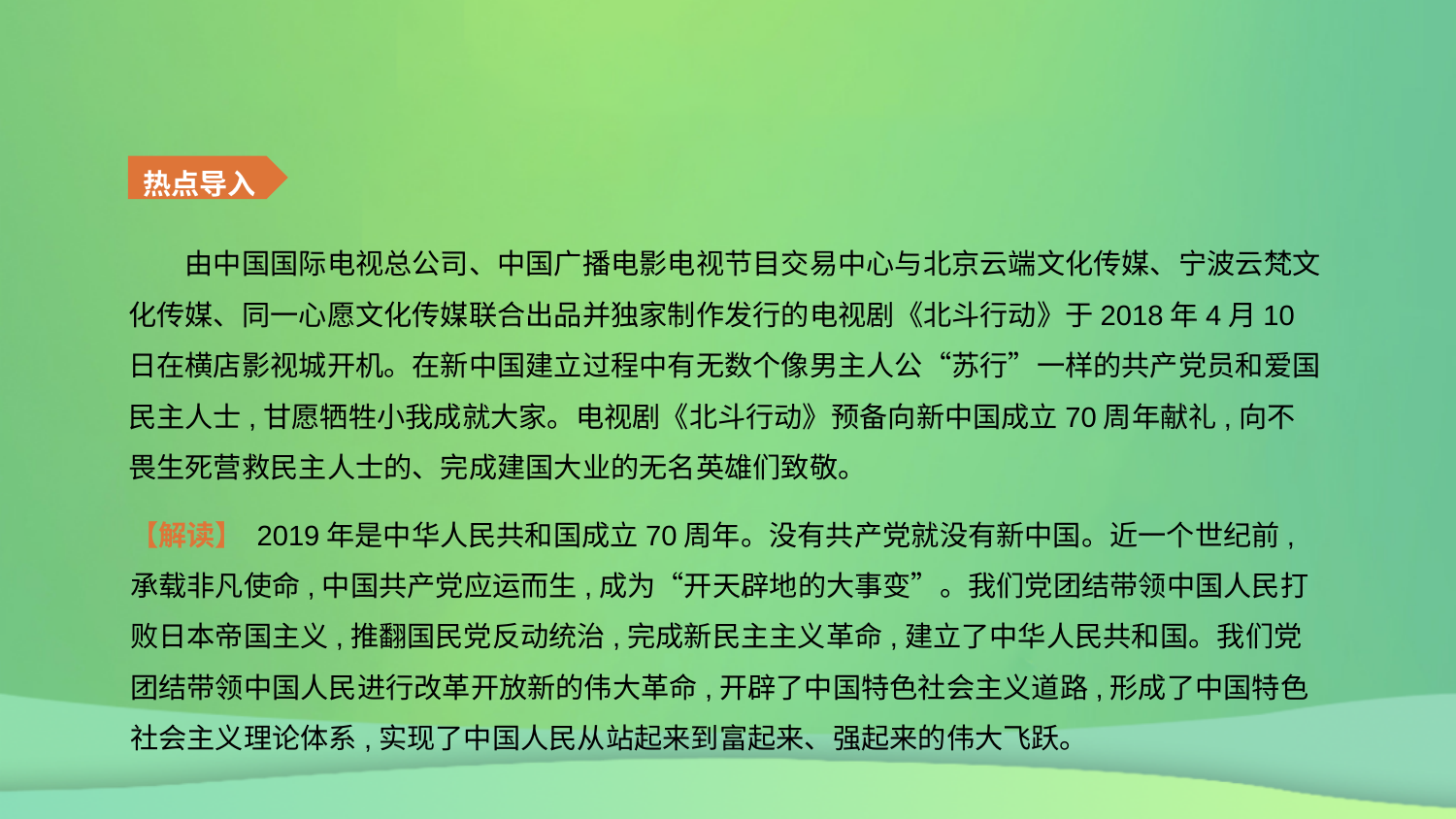

热点导入

　　由中国国际电视总公司、中国广播电影电视节目交易中心与北京云端文化传媒、宁波云梵文化传媒、同一心愿文化传媒联合出品并独家制作发行的电视剧《北斗行动》于2018年4月10日在横店影视城开机。在新中国建立过程中有无数个像男主人公“苏行”一样的共产党员和爱国民主人士,甘愿牺牲小我成就大家。电视剧《北斗行动》预备向新中国成立70周年献礼,向不畏生死营救民主人士的、完成建国大业的无名英雄们致敬。
【解读】 2019年是中华人民共和国成立70周年。没有共产党就没有新中国。近一个世纪前,承载非凡使命,中国共产党应运而生,成为“开天辟地的大事变”。我们党团结带领中国人民打败日本帝国主义,推翻国民党反动统治,完成新民主主义革命,建立了中华人民共和国。我们党团结带领中国人民进行改革开放新的伟大革命,开辟了中国特色社会主义道路,形成了中国特色社会主义理论体系,实现了中国人民从站起来到富起来、强起来的伟大飞跃。